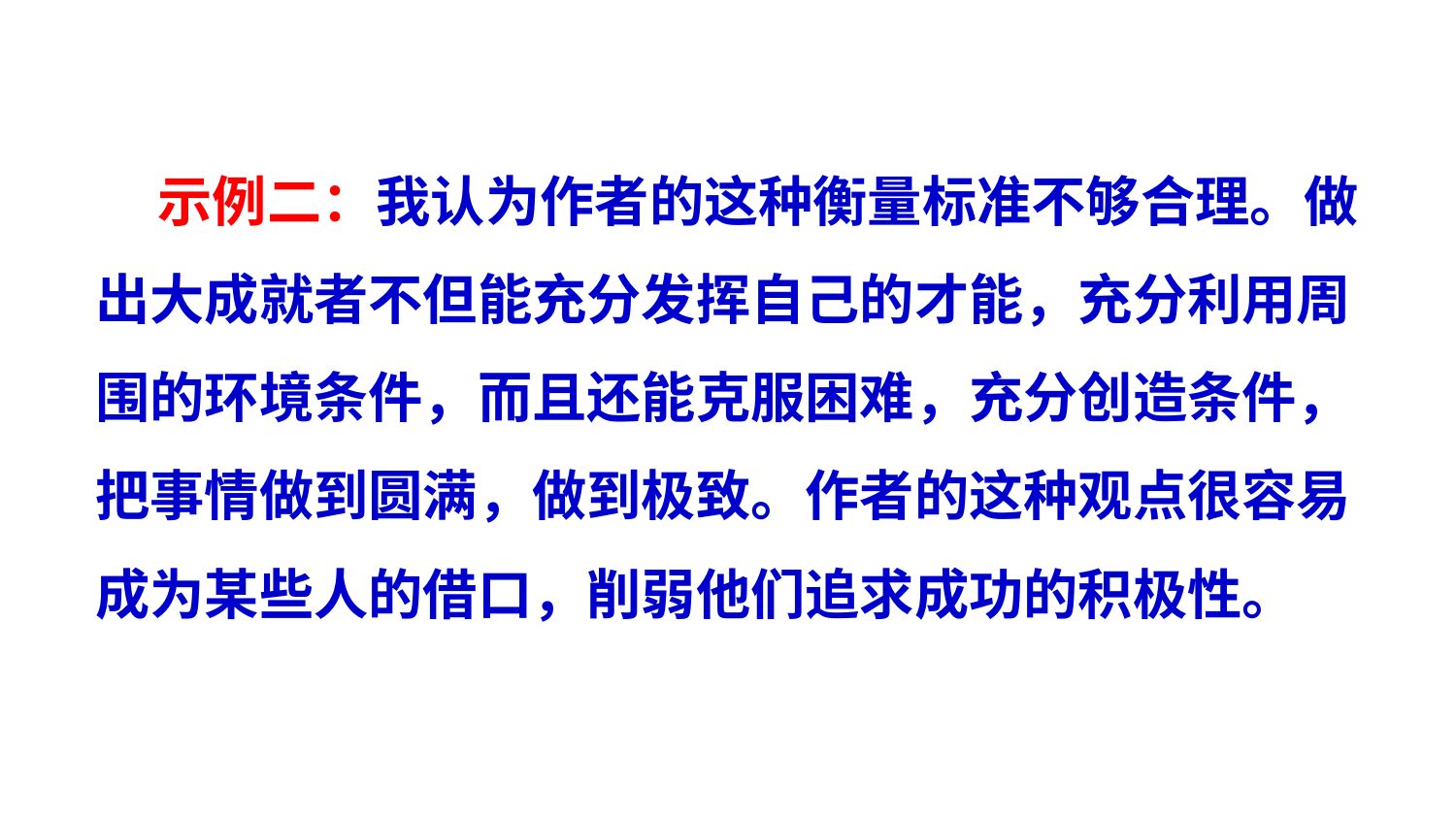

示例二：我认为作者的这种衡量标准不够合理。做出大成就者不但能充分发挥自己的才能，充分利用周围的环境条件，而且还能克服困难，充分创造条件，把事情做到圆满，做到极致。作者的这种观点很容易成为某些人的借口，削弱他们追求成功的积极性。